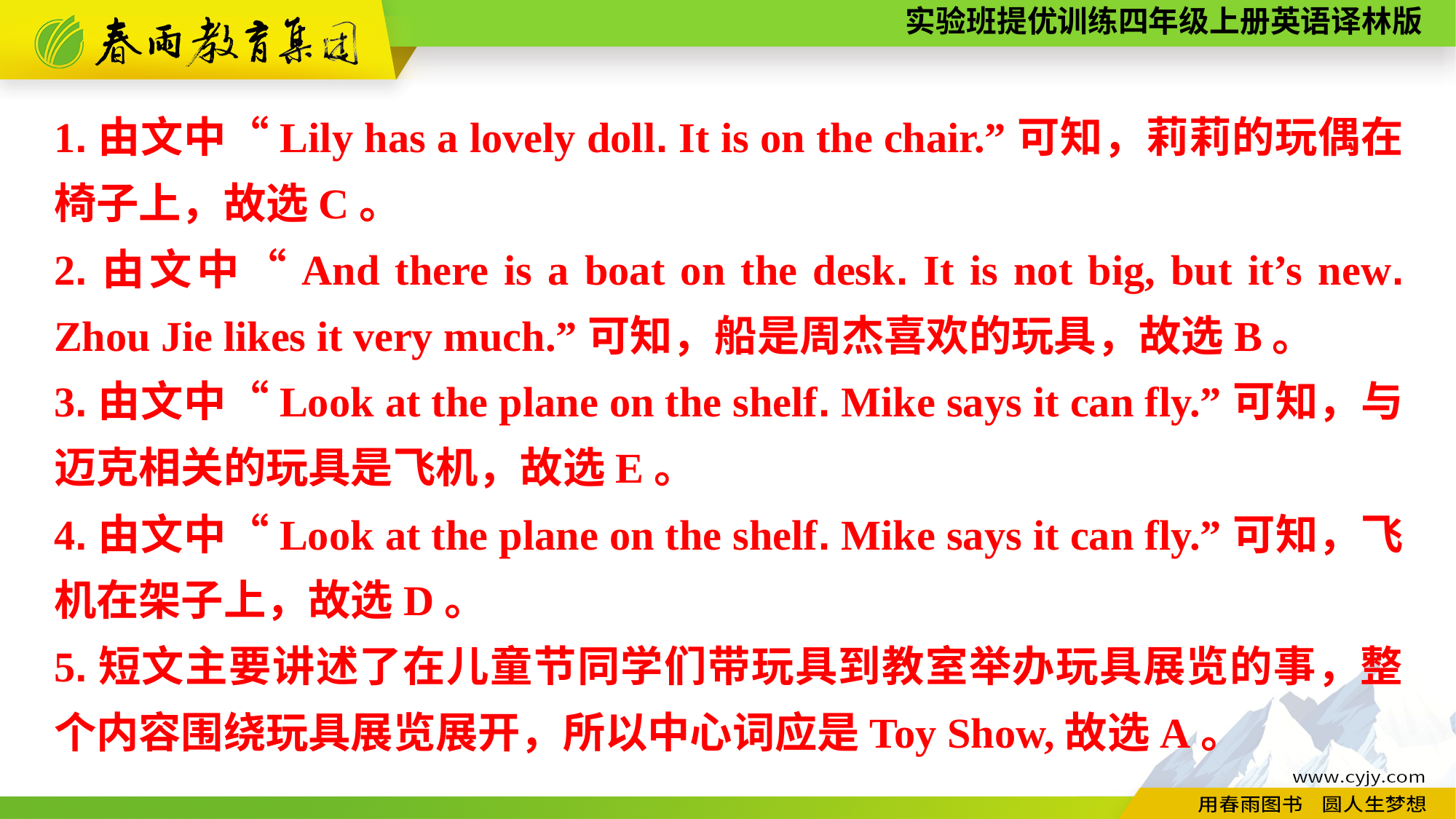

1.由文中“Lily has a lovely doll. It is on the chair.”可知，莉莉的玩偶在椅子上，故选C。
2.由文中“And there is a boat on the desk. It is not big, but it’s new. Zhou Jie likes it very much.”可知，船是周杰喜欢的玩具，故选B。
3.由文中“Look at the plane on the shelf. Mike says it can fly.”可知，与迈克相关的玩具是飞机，故选E。
4.由文中“Look at the plane on the shelf. Mike says it can fly.”可知，飞机在架子上，故选D。
5.短文主要讲述了在儿童节同学们带玩具到教室举办玩具展览的事，整个内容围绕玩具展览展开，所以中心词应是Toy Show,故选A。